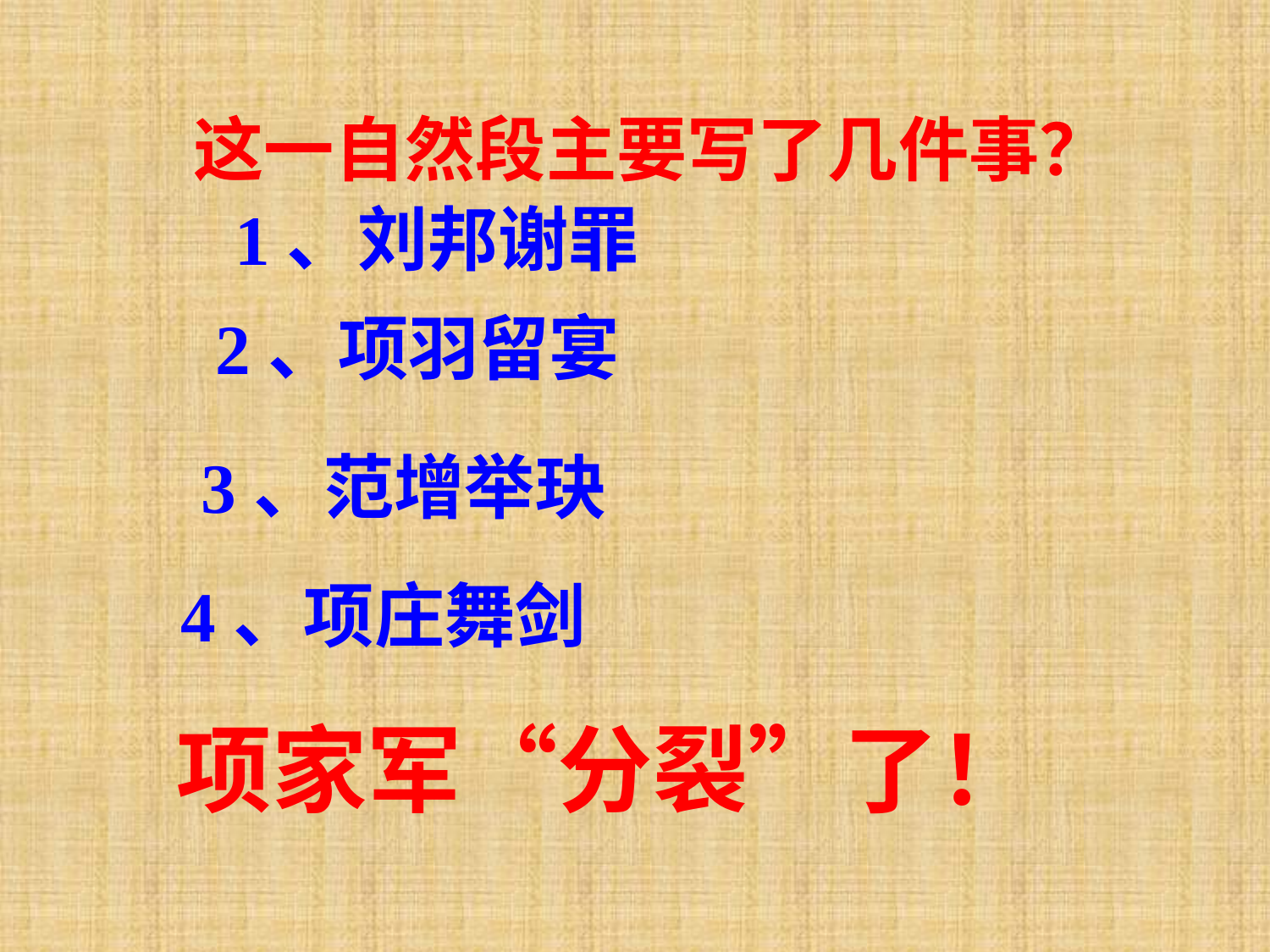

这一自然段主要写了几件事？
1、刘邦谢罪
2、项羽留宴
3、范增举玦
4、项庄舞剑
项家军“分裂”了！